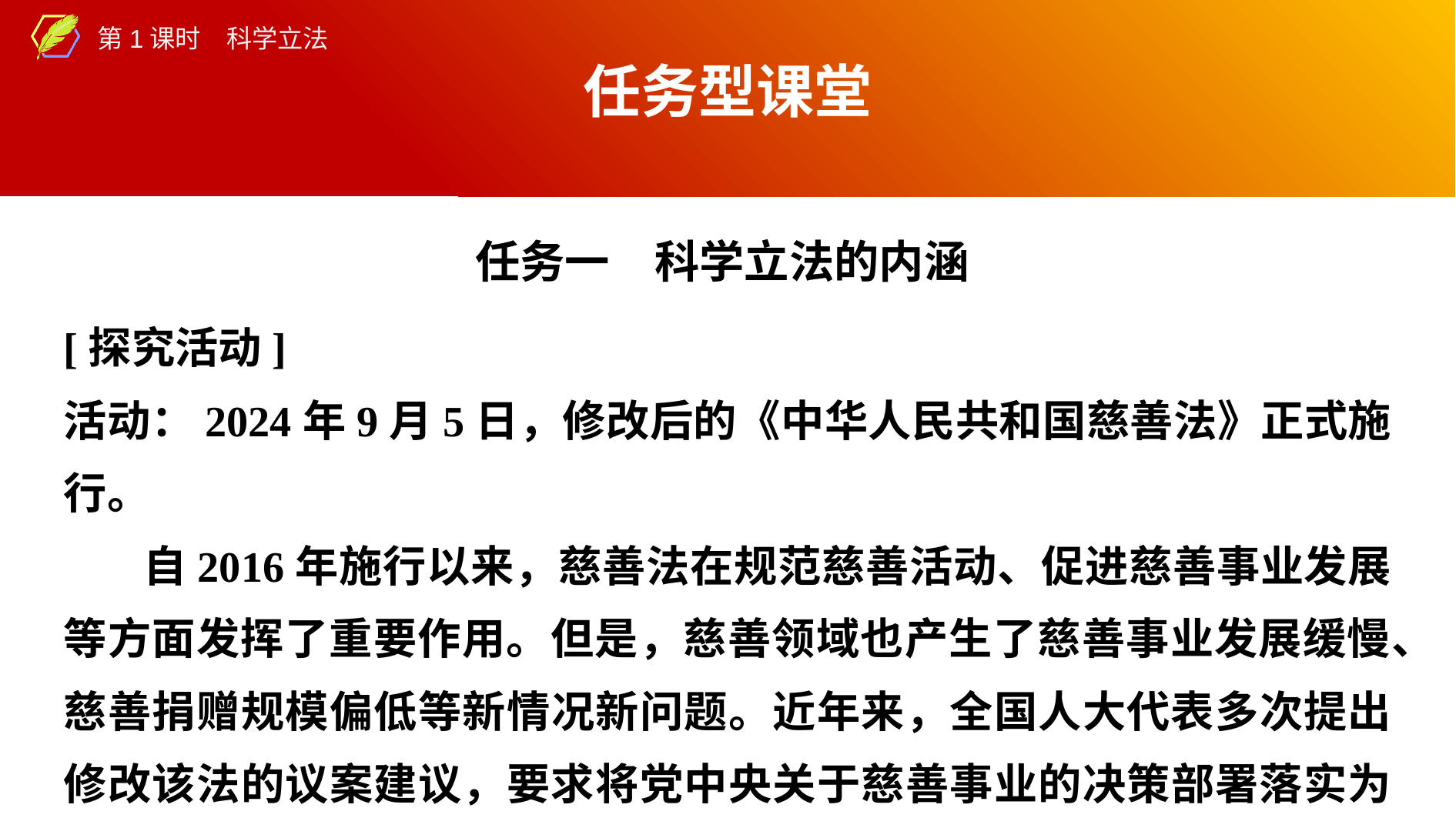

任务型课堂
任务一　科学立法的内涵
[探究活动]
活动：2024年9月5日，修改后的《中华人民共和国慈善法》正式施行。
自2016年施行以来，慈善法在规范慈善活动、促进慈善事业发展等方面发挥了重要作用。但是，慈善领域也产生了慈善事业发展缓慢、慈善捐赠规模偏低等新情况新问题。近年来，全国人大代表多次提出修改该法的议案建议，要求将党中央关于慈善事业的决策部署落实为法律规定，为慈善事业全面快速有序发展营造良好法治环境。